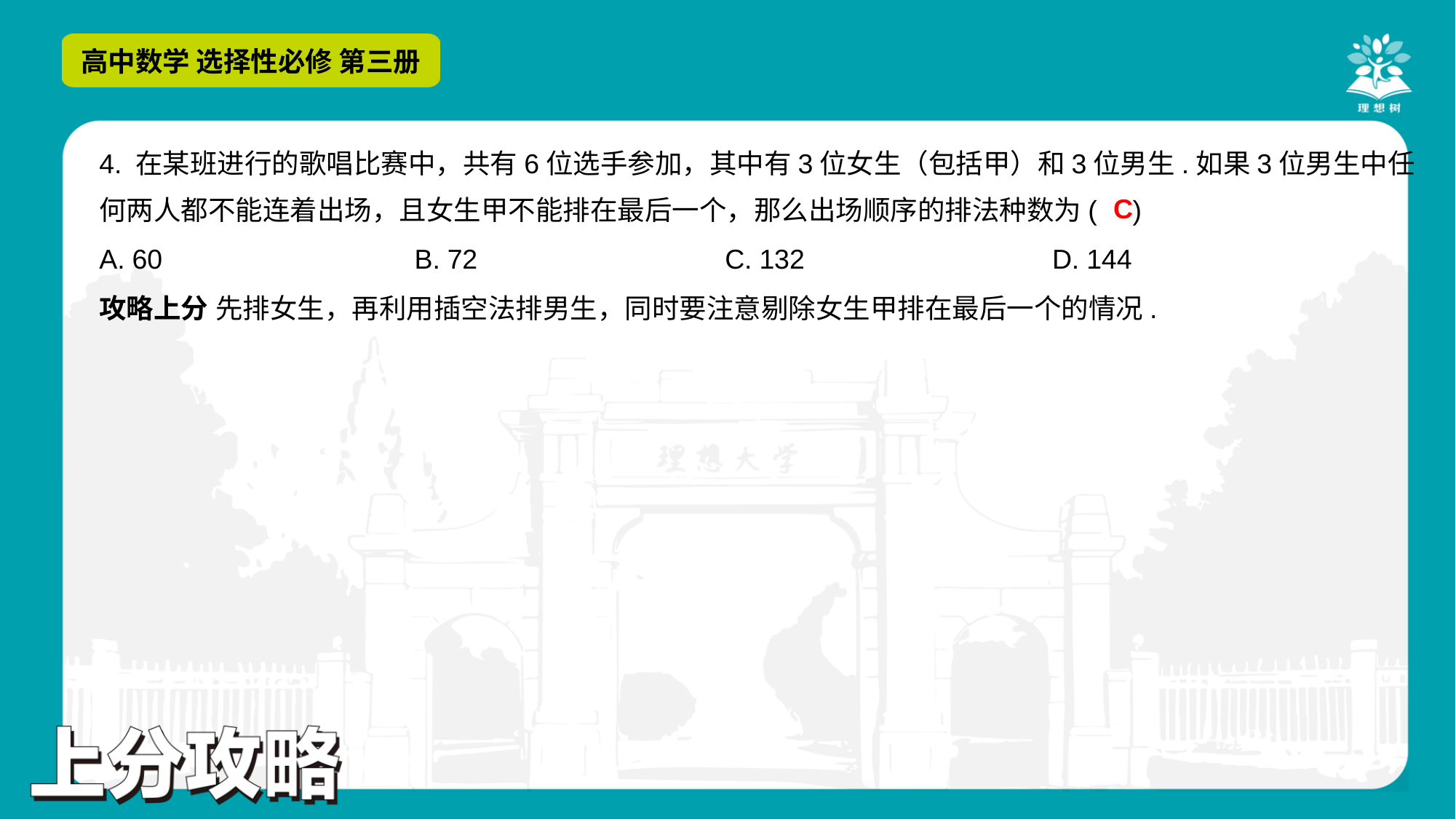

4. 在某班进行的歌唱比赛中，共有6位选手参加，其中有3位女生（包括甲）和3位男生.如果3位男生中任
何两人都不能连着出场，且女生甲不能排在最后一个，那么出场顺序的排法种数为(     )
C
A. 60	B. 72	C. 132	D. 144
攻略上分 先排女生，再利用插空法排男生，同时要注意剔除女生甲排在最后一个的情况.